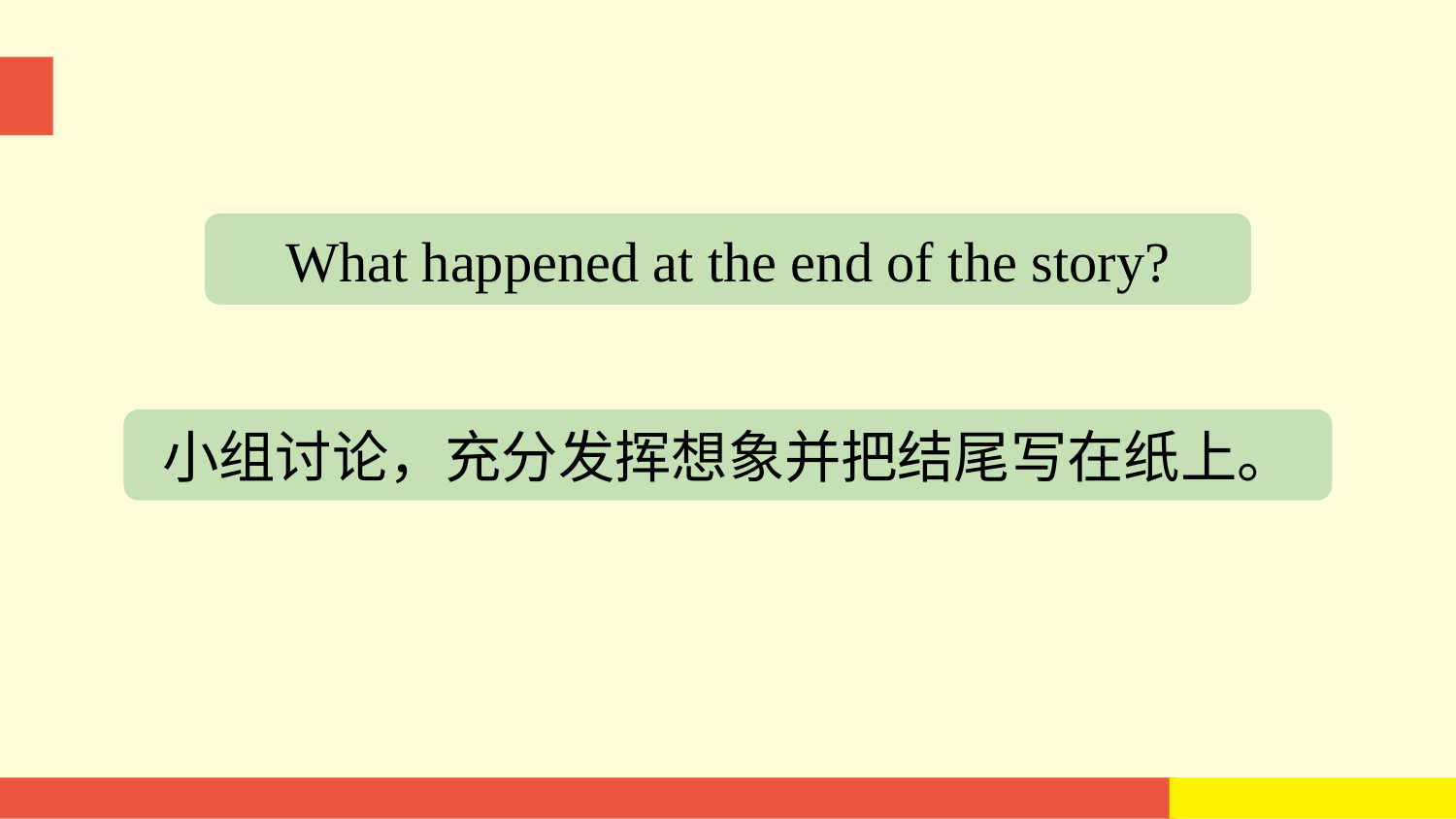

What happened at the end of the story?
小组讨论，充分发挥想象并把结尾写在纸上。